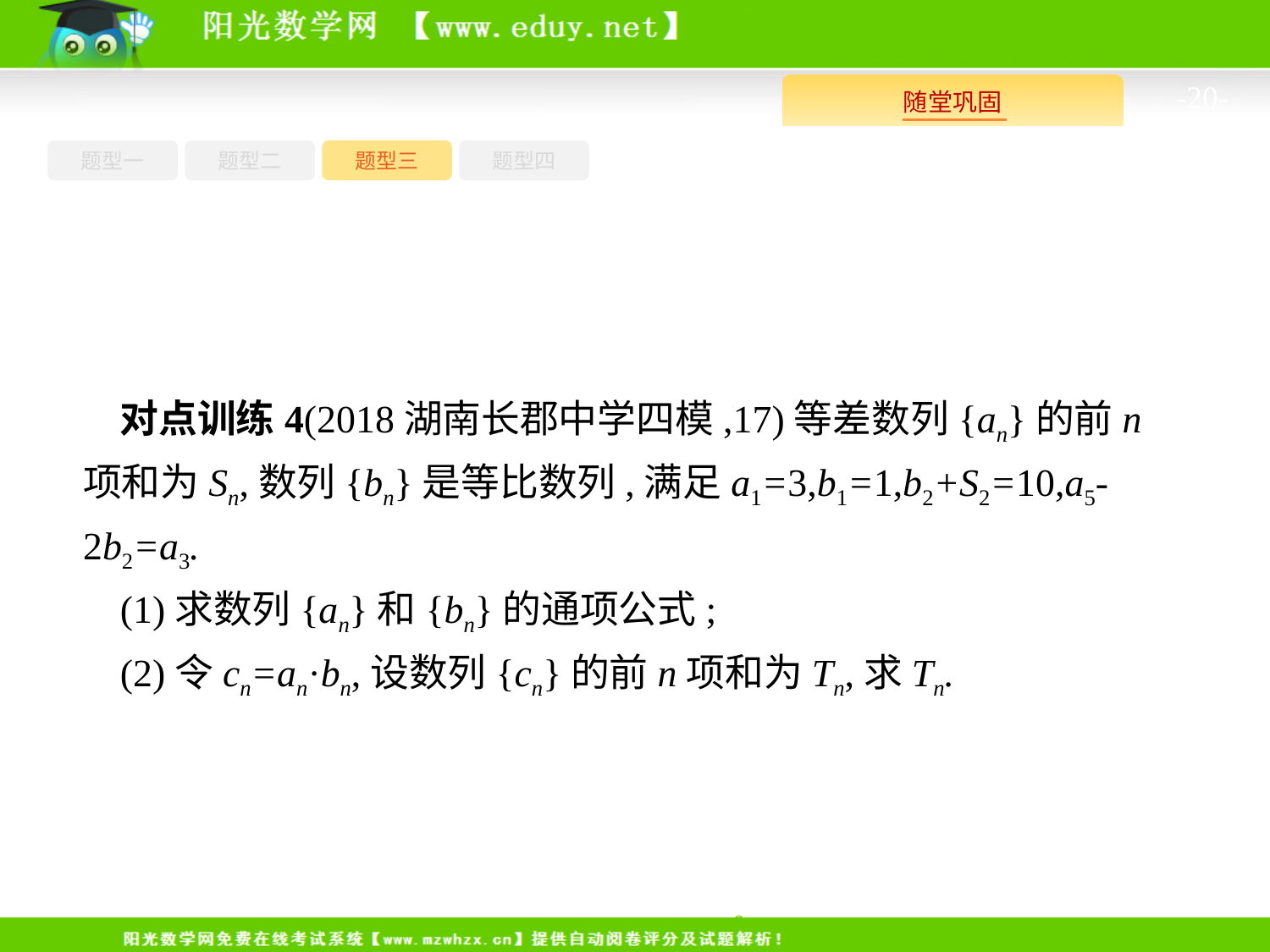

-20-
题型四
题型一
题型三
题型二
对点训练4(2018湖南长郡中学四模,17)等差数列{an}的前n项和为Sn,数列{bn}是等比数列,满足a1=3,b1=1,b2+S2=10,a5-2b2=a3.
(1)求数列{an}和{bn}的通项公式;
(2)令cn=an·bn,设数列{cn}的前n项和为Tn,求Tn.